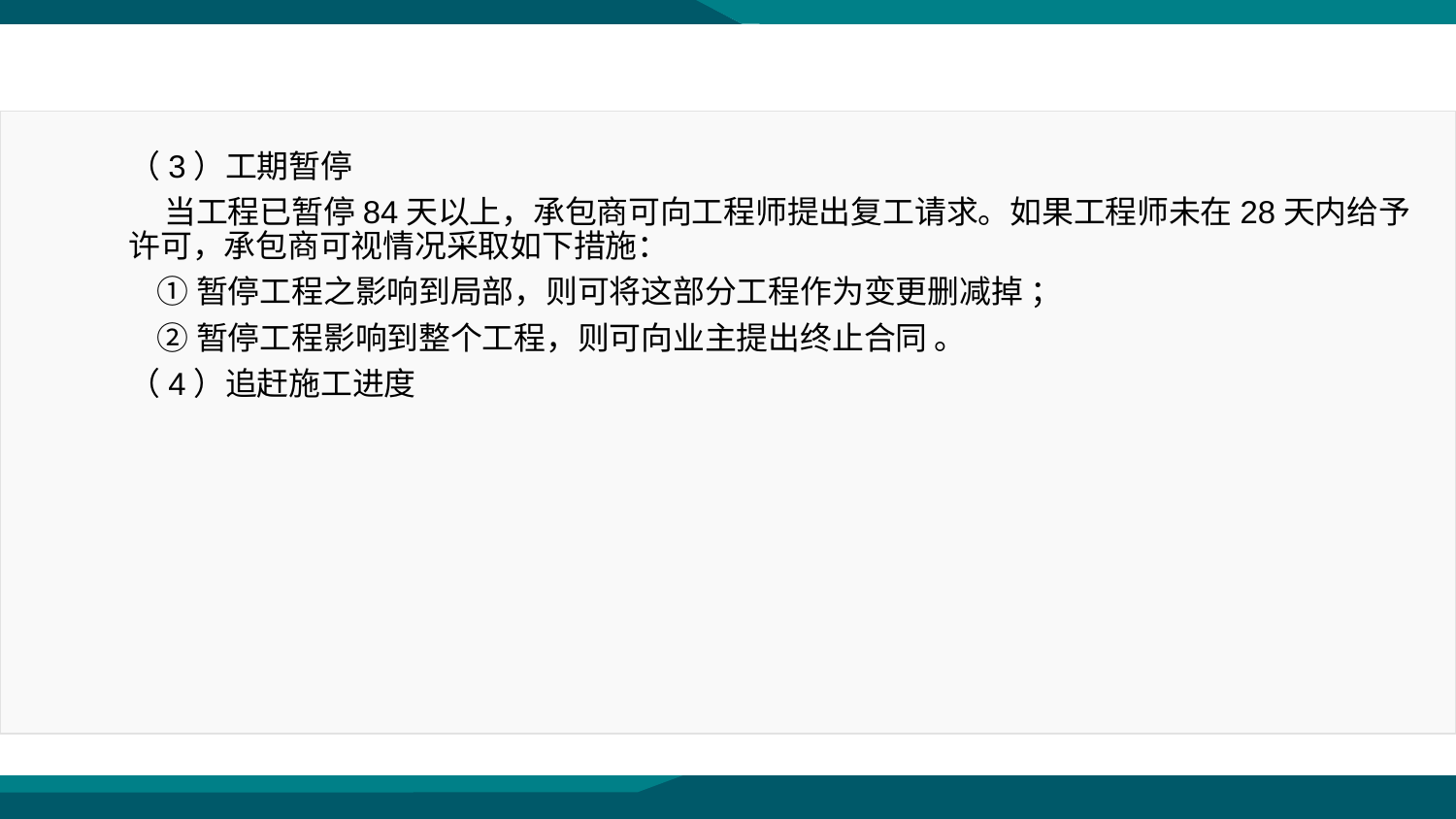

（3）工期暂停
    当工程已暂停84天以上，承包商可向工程师提出复工请求。如果工程师未在28天内给予许可，承包商可视情况采取如下措施：
    ①暂停工程之影响到局部，则可将这部分工程作为变更删减掉 ；
    ②暂停工程影响到整个工程，则可向业主提出终止合同 。
（4）追赶施工进度